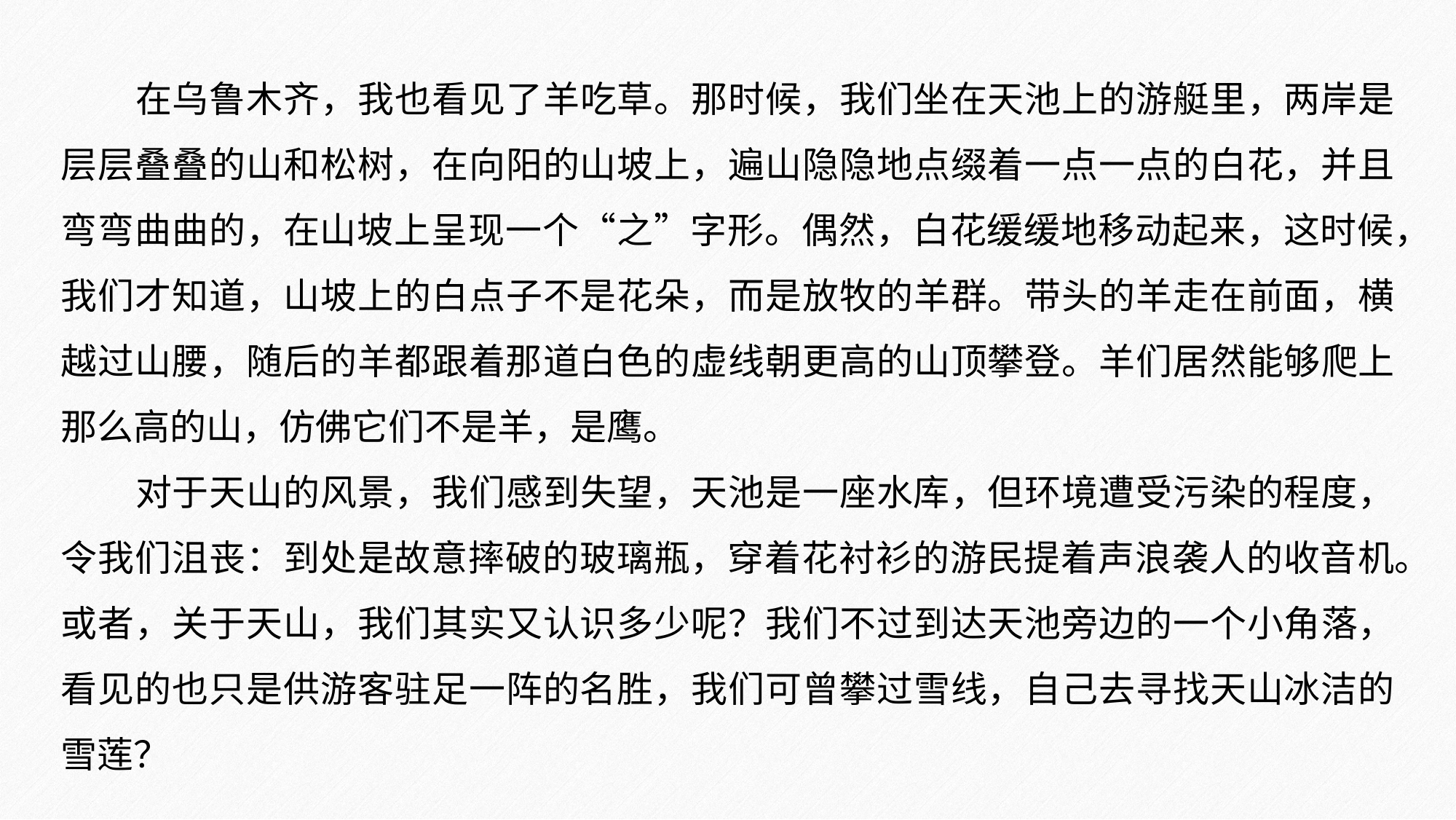

在乌鲁木齐，我也看见了羊吃草。那时候，我们坐在天池上的游艇里，两岸是层层叠叠的山和松树，在向阳的山坡上，遍山隐隐地点缀着一点一点的白花，并且弯弯曲曲的，在山坡上呈现一个“之”字形。偶然，白花缓缓地移动起来，这时候，我们才知道，山坡上的白点子不是花朵，而是放牧的羊群。带头的羊走在前面，横越过山腰，随后的羊都跟着那道白色的虚线朝更高的山顶攀登。羊们居然能够爬上那么高的山，仿佛它们不是羊，是鹰。
对于天山的风景，我们感到失望，天池是一座水库，但环境遭受污染的程度，令我们沮丧：到处是故意摔破的玻璃瓶，穿着花衬衫的游民提着声浪袭人的收音机。或者，关于天山，我们其实又认识多少呢？我们不过到达天池旁边的一个小角落，看见的也只是供游客驻足一阵的名胜，我们可曾攀过雪线，自己去寻找天山冰洁的雪莲？